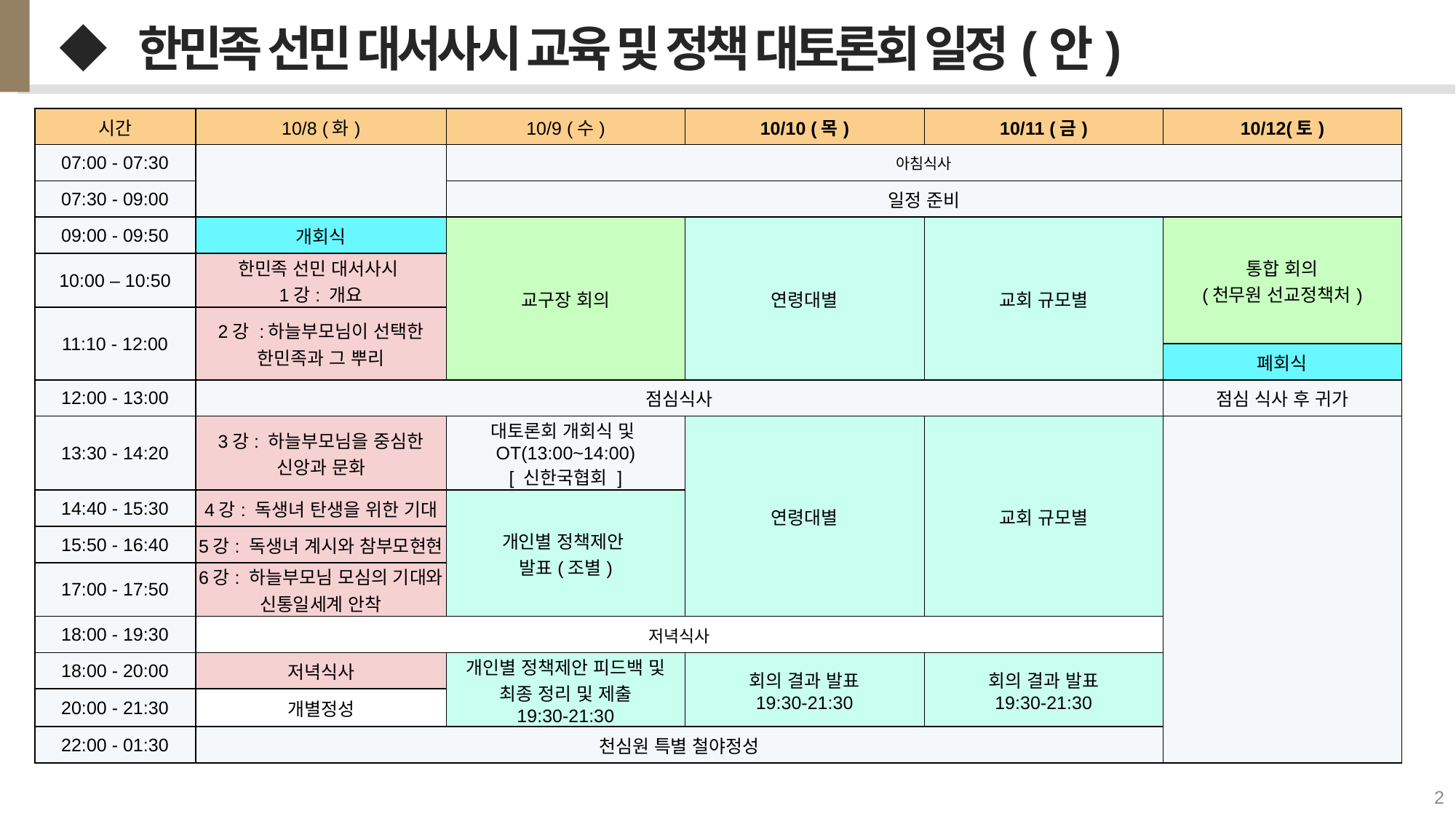

◆  한민족 선민 대서사시 교육 및 정책 대토론회 일정(안)
| 시간 | 10/8 (화) | 10/9 (수) | 10/10 (목) | 10/11 (금) | 10/12(토) |
| --- | --- | --- | --- | --- | --- |
| 07:00 - 07:30 |  | 아침식사 |  |  |  |
| 07:30 - 09:00 |  | 일정 준비 |  |  |  |
| 09:00 - 09:50 | 개회식 | 교구장 회의 | 연령대별 | 교회 규모별 | 통합 회의 (천무원 선교정책처) |
| 10:00 – 10:50 | 한민족 선민 대서사시 1강: 개요 |  |  |  |  |
| 11:10 - 12:00 | 2강 :하늘부모님이 선택한 한민족과 그 뿌리 |  |  |  |  |
|  |  |  |  |  | 폐회식 |
| 12:00 - 13:00 | 점심식사 |  |  |  | 점심 식사 후 귀가 |
| 13:30 - 14:20 | 3강: 하늘부모님을 중심한 신앙과 문화 | 대토론회 개회식 및OT(13:00~14:00) [ 신한국협회 ] | 연령대별 | 교회 규모별 |  |
| 14:40 - 15:30 | 4강: 독생녀 탄생을 위한 기대 | 개인별 정책제안 발표(조별) |  |  |  |
| 15:50 - 16:40 | 5강: 독생녀 계시와 참부모현현 |  |  |  |  |
| 17:00 - 17:50 | 6강: 하늘부모님 모심의 기대와 신통일세계 안착 |  |  |  |  |
| 18:00 - 19:30 | 저녁식사 |  |  |  |  |
| 18:00 - 20:00 | 저녁식사 | 개인별 정책제안 피드백 및 최종 정리 및 제출 19:30-21:30 | 회의 결과 발표 19:30-21:30 | 회의 결과 발표 19:30-21:30 |  |
| 20:00 - 21:30 | 개별정성 |  |  |  |  |
| 22:00 - 01:30 | 천심원 특별 철야정성 |  |  |  |  |
2